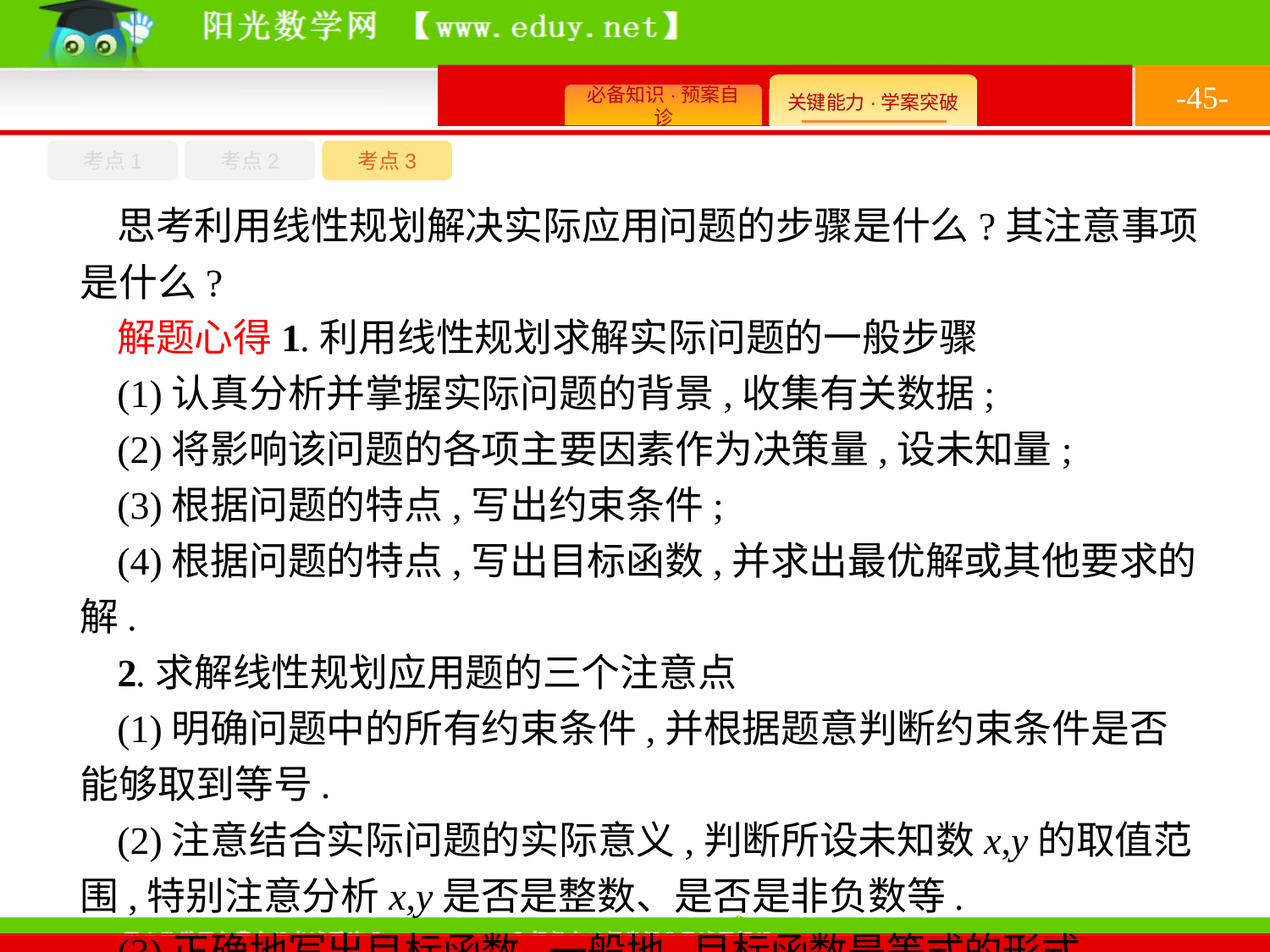

-45-
考点1
考点3
考点2
思考利用线性规划解决实际应用问题的步骤是什么?其注意事项是什么?
解题心得1.利用线性规划求解实际问题的一般步骤
(1)认真分析并掌握实际问题的背景,收集有关数据;
(2)将影响该问题的各项主要因素作为决策量,设未知量;
(3)根据问题的特点,写出约束条件;
(4)根据问题的特点,写出目标函数,并求出最优解或其他要求的解.
2.求解线性规划应用题的三个注意点
(1)明确问题中的所有约束条件,并根据题意判断约束条件是否能够取到等号.
(2)注意结合实际问题的实际意义,判断所设未知数x,y的取值范围,特别注意分析x,y是否是整数、是否是非负数等.
(3)正确地写出目标函数,一般地,目标函数是等式的形式.